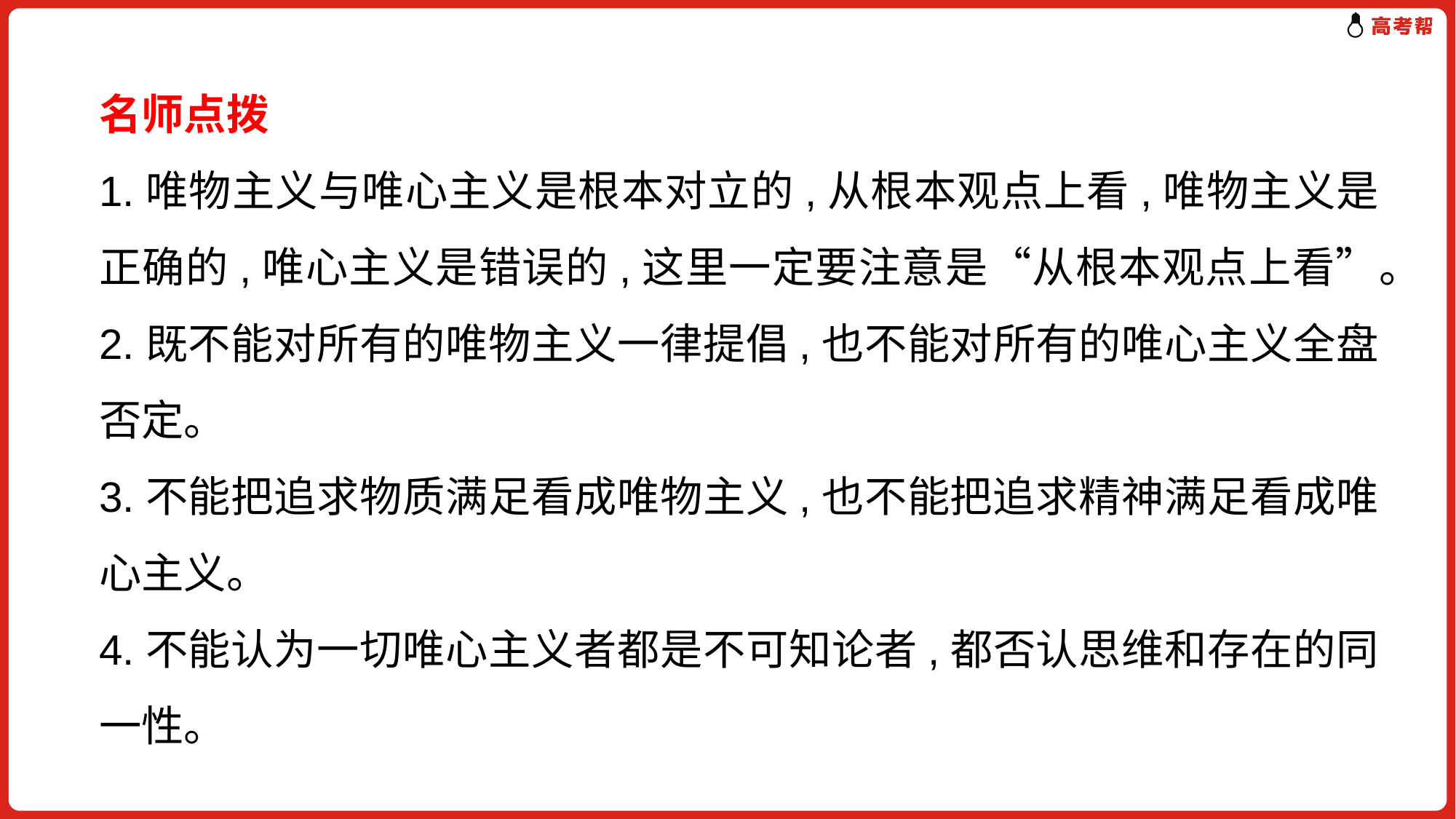

名师点拨
1.唯物主义与唯心主义是根本对立的,从根本观点上看,唯物主义是正确的,唯心主义是错误的,这里一定要注意是“从根本观点上看”。
2.既不能对所有的唯物主义一律提倡,也不能对所有的唯心主义全盘否定。
3.不能把追求物质满足看成唯物主义,也不能把追求精神满足看成唯心主义。
4.不能认为一切唯心主义者都是不可知论者,都否认思维和存在的同一性。